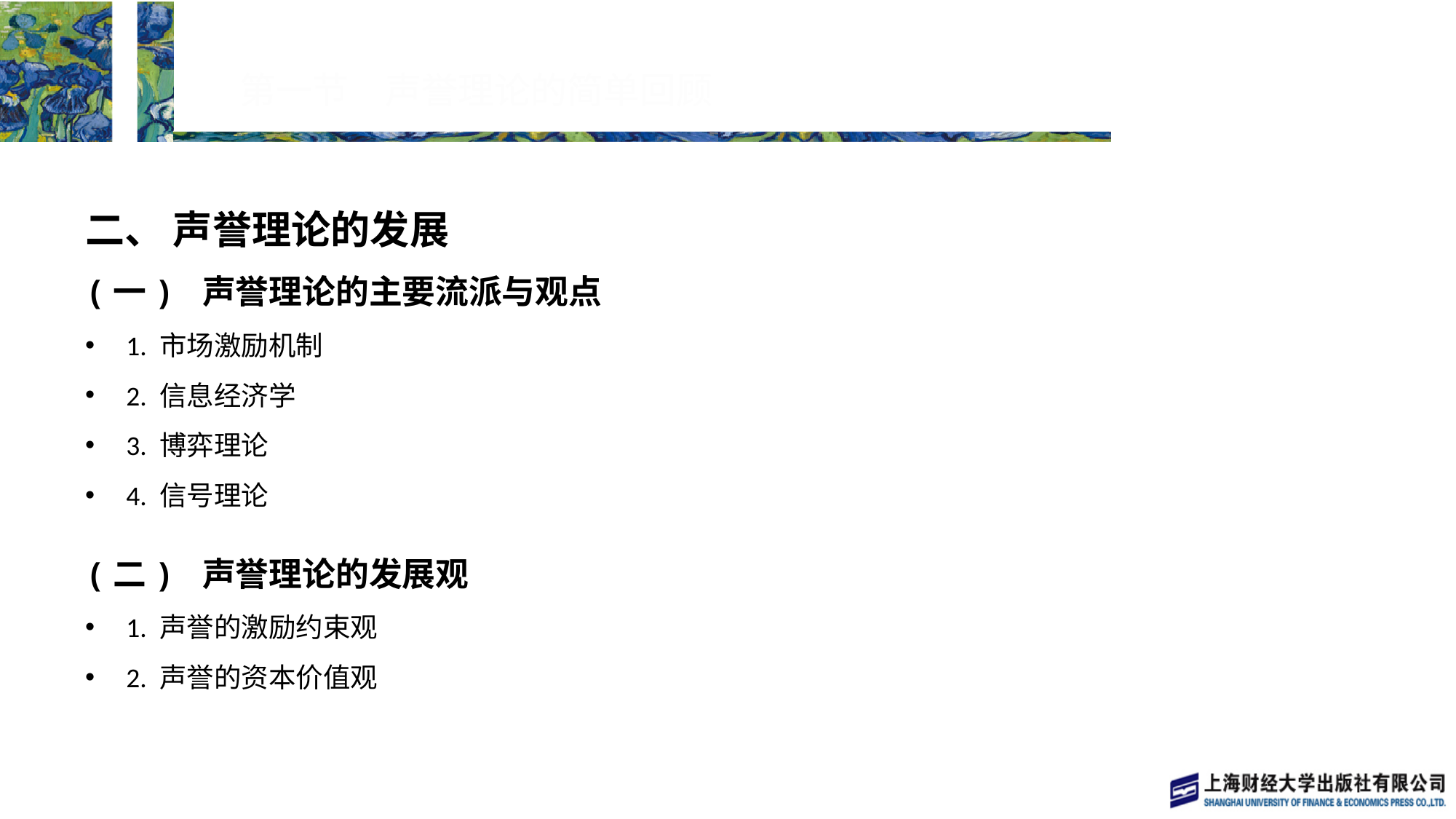

# 第一节　声誉理论的简单回顾
二、 声誉理论的发展
(一) 声誉理论的主要流派与观点
1. 市场激励机制
2. 信息经济学
3. 博弈理论
4. 信号理论
(二) 声誉理论的发展观
1. 声誉的激励约束观
2. 声誉的资本价值观